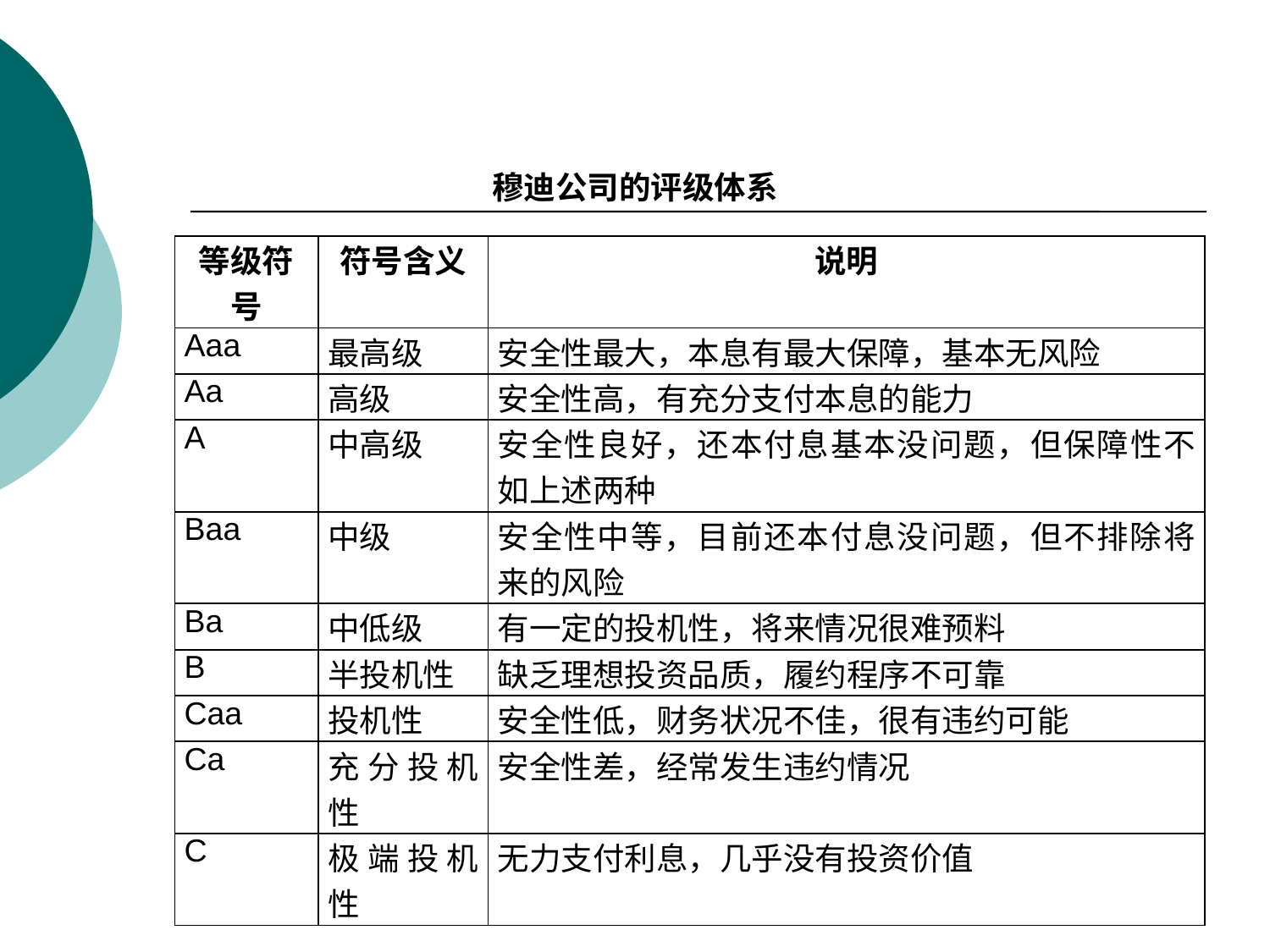

穆迪公司的评级体系
| 等级符号 | 符号含义 | 说明 |
| --- | --- | --- |
| Aaa | 最高级 | 安全性最大，本息有最大保障，基本无风险 |
| Aa | 高级 | 安全性高，有充分支付本息的能力 |
| A | 中高级 | 安全性良好，还本付息基本没问题，但保障性不如上述两种 |
| Baa | 中级 | 安全性中等，目前还本付息没问题，但不排除将来的风险 |
| Ba | 中低级 | 有一定的投机性，将来情况很难预料 |
| B | 半投机性 | 缺乏理想投资品质，履约程序不可靠 |
| Caa | 投机性 | 安全性低，财务状况不佳，很有违约可能 |
| Ca | 充分投机性 | 安全性差，经常发生违约情况 |
| C | 极端投机性 | 无力支付利息，几乎没有投资价值 |